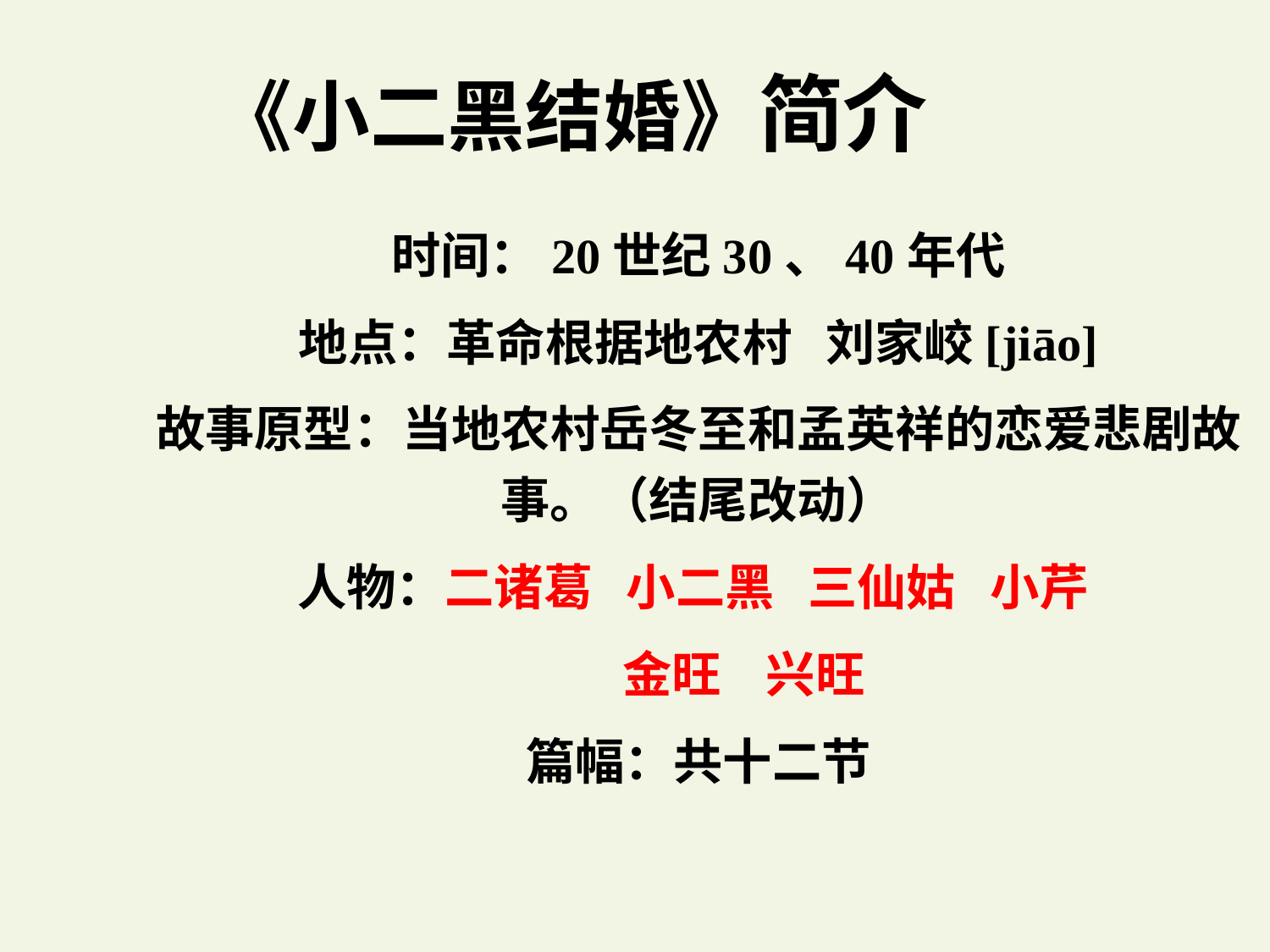

《小二黑结婚》简介
时间：20世纪30、40年代
地点：革命根据地农村   刘家峧[jiāo]
故事原型：当地农村岳冬至和孟英祥的恋爱悲剧故事。（结尾改动）
人物：二诸葛   小二黑   三仙姑   小芹
       金旺    兴旺
篇幅：共十二节